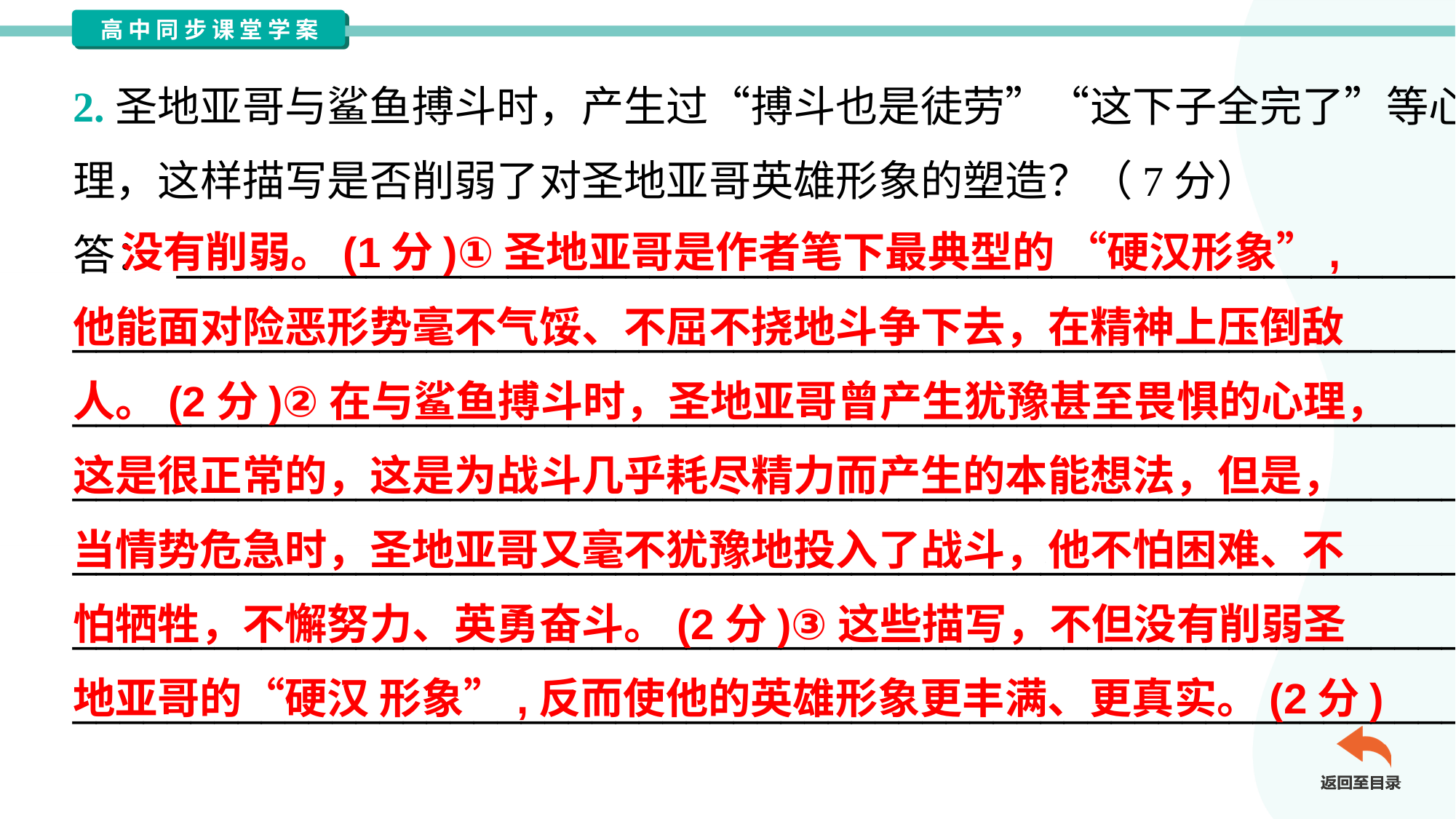

2.圣地亚哥与鲨鱼搏斗时，产生过“搏斗也是徒劳”“这下子全完了”等心
理，这样描写是否削弱了对圣地亚哥英雄形象的塑造？（7分）
答： ________________________________________________________
_____________________________________________________________
_____________________________________________________________
_____________________________________________________________
_____________________________________________________________
_____________________________________________________________
_____________________________________________________________

    没有削弱。(1分)①圣地亚哥是作者笔下最典型的 “硬汉形象”,
他能面对险恶形势毫不气馁、不屈不挠地斗争下去，在精神上压倒敌
人。(2分)②在与鲨鱼搏斗时，圣地亚哥曾产生犹豫甚至畏惧的心理，
这是很正常的，这是为战斗几乎耗尽精力而产生的本能想法，但是，
当情势危急时，圣地亚哥又毫不犹豫地投入了战斗，他不怕困难、不
怕牺牲，不懈努力、英勇奋斗。(2分)③这些描写，不但没有削弱圣
地亚哥的“硬汉 形象”,反而使他的英雄形象更丰满、更真实。(2分)